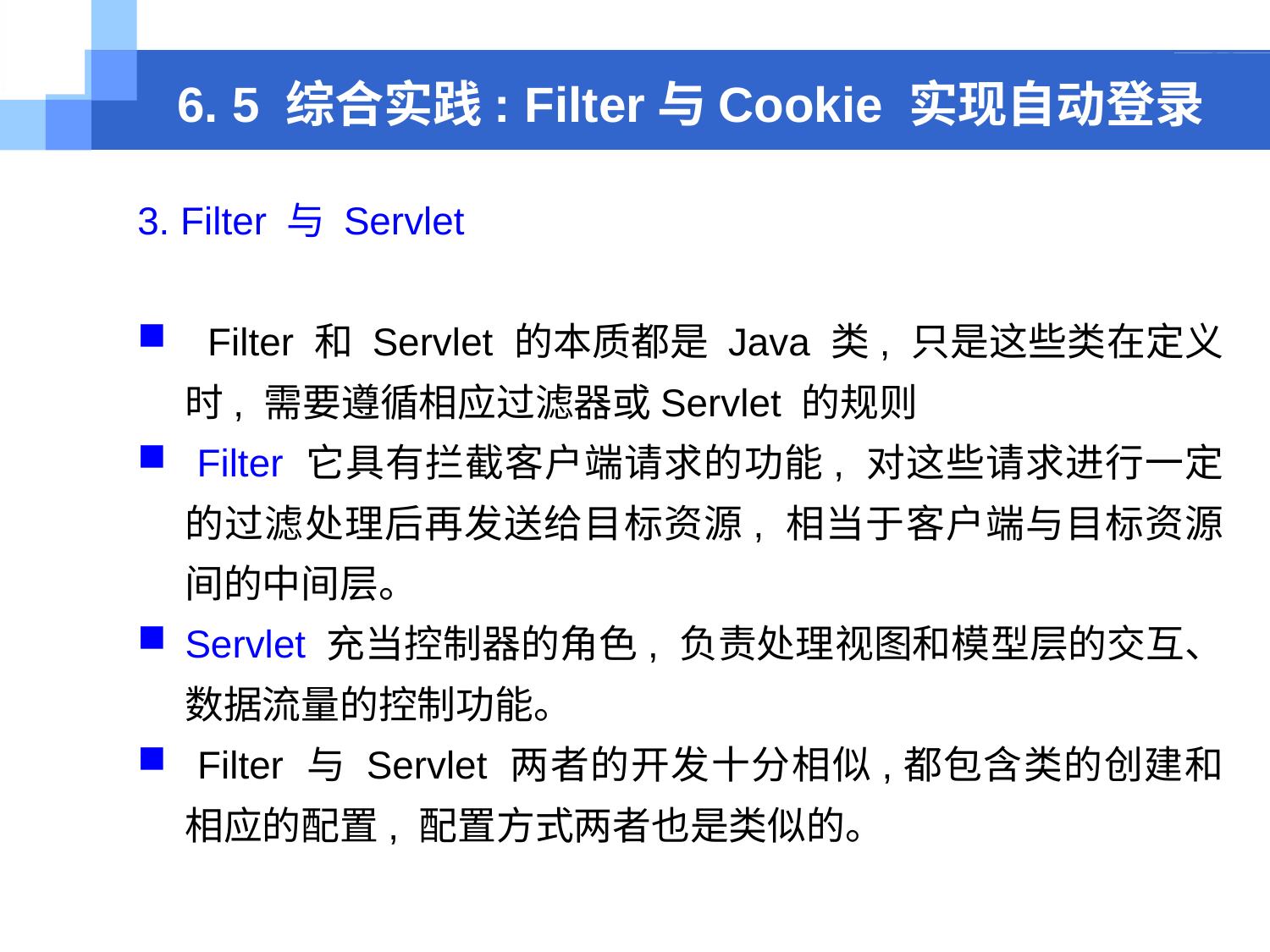

6. 5 综合实践: Filter与Cookie 实现自动登录
3. Filter 与 Servlet

  Filter 和 Servlet 的本质都是 Java 类, 只是这些类在定义时, 需要遵循相应过滤器或Servlet 的规则
 Filter 它具有拦截客户端请求的功能, 对这些请求进行一定的过滤处理后再发送给目标资源, 相当于客户端与目标资源间的中间层。
Servlet 充当控制器的角色, 负责处理视图和模型层的交互、 数据流量的控制功能。
 Filter 与 Servlet 两者的开发十分相似,都包含类的创建和相应的配置, 配置方式两者也是类似的。